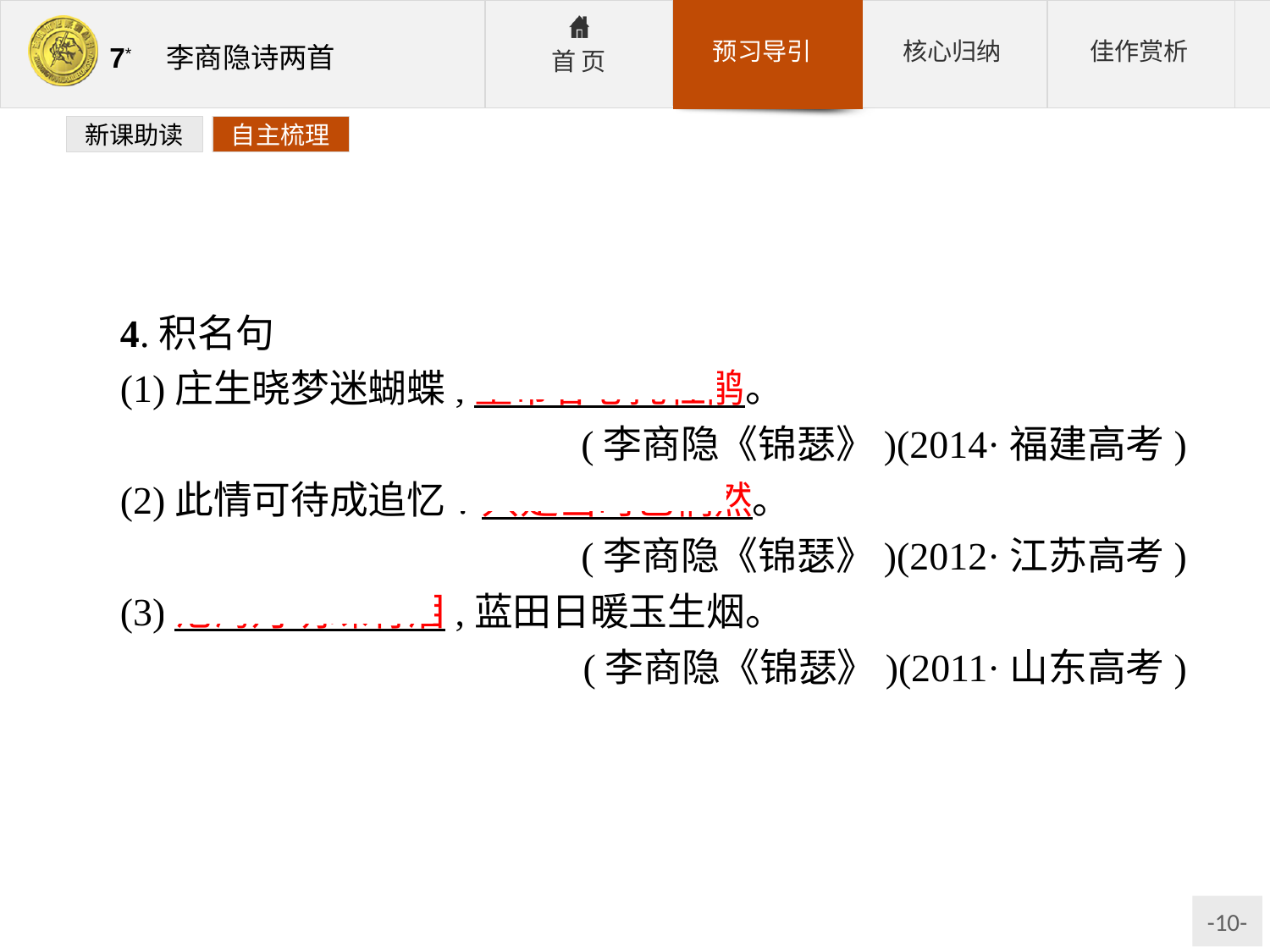

新课助读
自主梳理
4.积名句
(1)庄生晓梦迷蝴蝶,望帝春心托杜鹃。
(李商隐《锦瑟》)(2014·福建高考)
(2)此情可待成追忆?只是当时已惘然。
(李商隐《锦瑟》)(2012·江苏高考)
(3)沧海月明珠有泪,蓝田日暖玉生烟。
(李商隐《锦瑟》)(2011·山东高考)